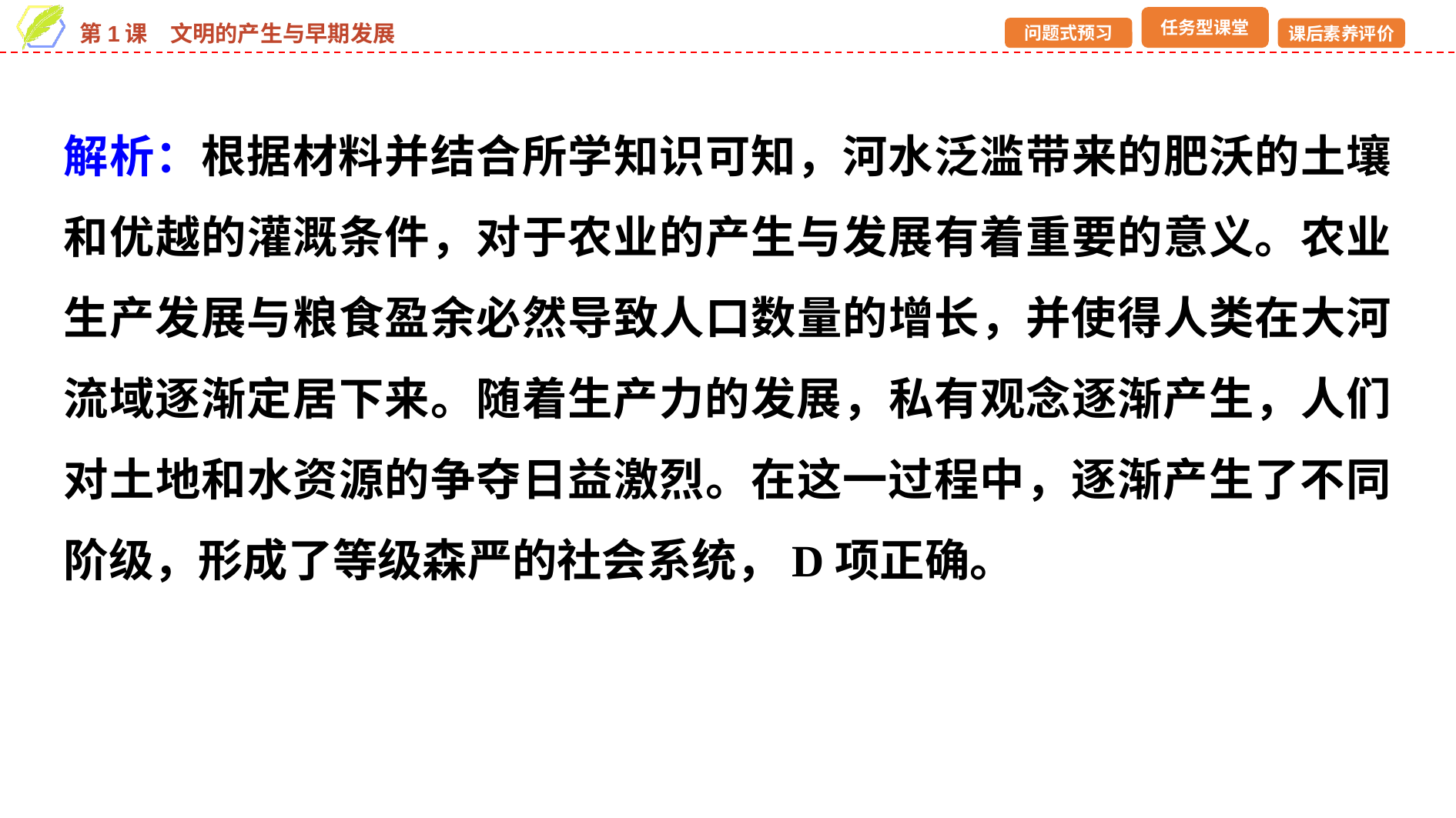

解析：根据材料并结合所学知识可知，河水泛滥带来的肥沃的土壤和优越的灌溉条件，对于农业的产生与发展有着重要的意义。农业生产发展与粮食盈余必然导致人口数量的增长，并使得人类在大河流域逐渐定居下来。随着生产力的发展，私有观念逐渐产生，人们对土地和水资源的争夺日益激烈。在这一过程中，逐渐产生了不同阶级，形成了等级森严的社会系统，D项正确。